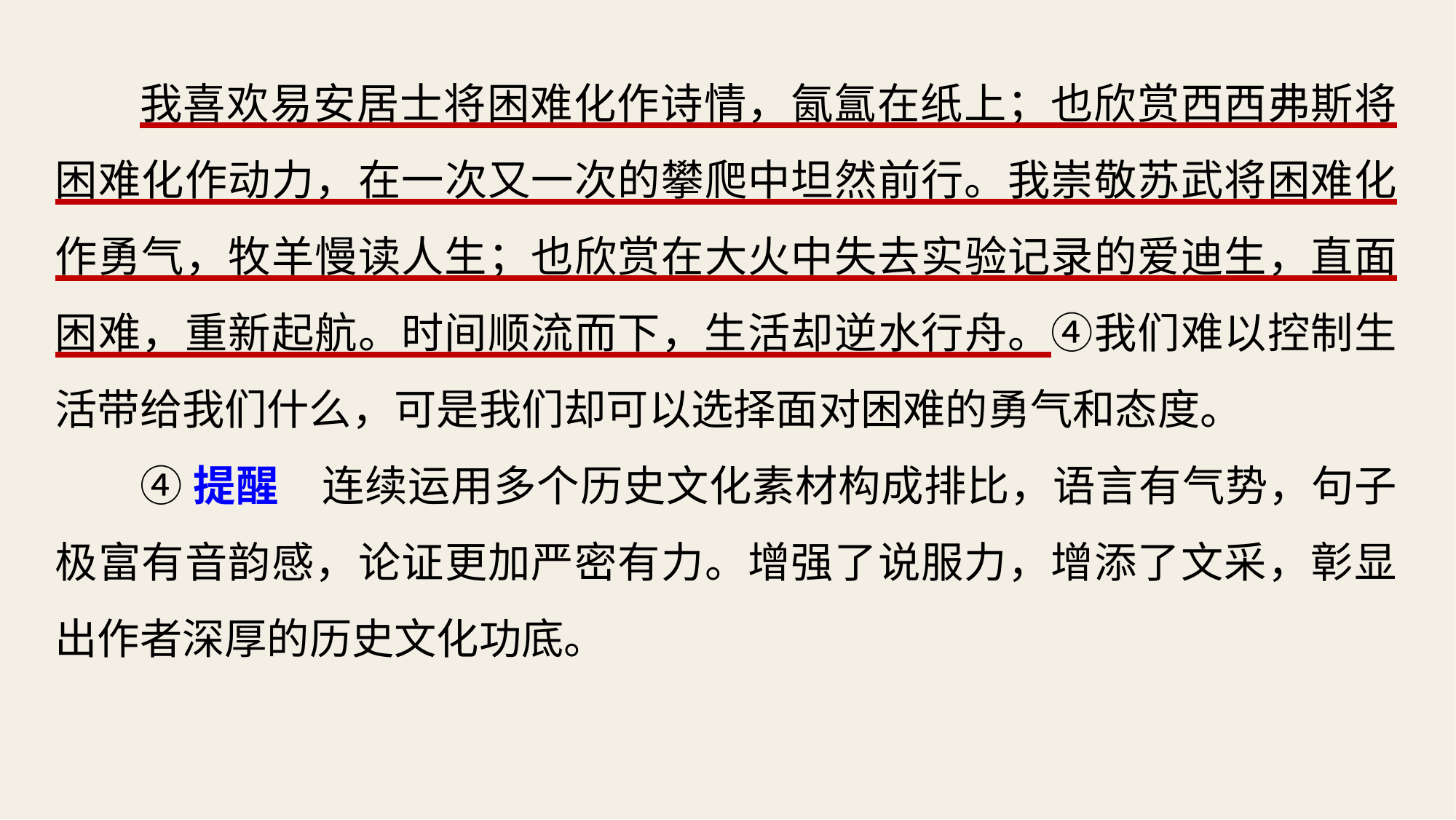

我喜欢易安居士将困难化作诗情，氤氲在纸上；也欣赏西西弗斯将困难化作动力，在一次又一次的攀爬中坦然前行。我崇敬苏武将困难化作勇气，牧羊慢读人生；也欣赏在大火中失去实验记录的爱迪生，直面困难，重新起航。时间顺流而下，生活却逆水行舟。④我们难以控制生活带给我们什么，可是我们却可以选择面对困难的勇气和态度。
④提醒　连续运用多个历史文化素材构成排比，语言有气势，句子极富有音韵感，论证更加严密有力。增强了说服力，增添了文采，彰显出作者深厚的历史文化功底。